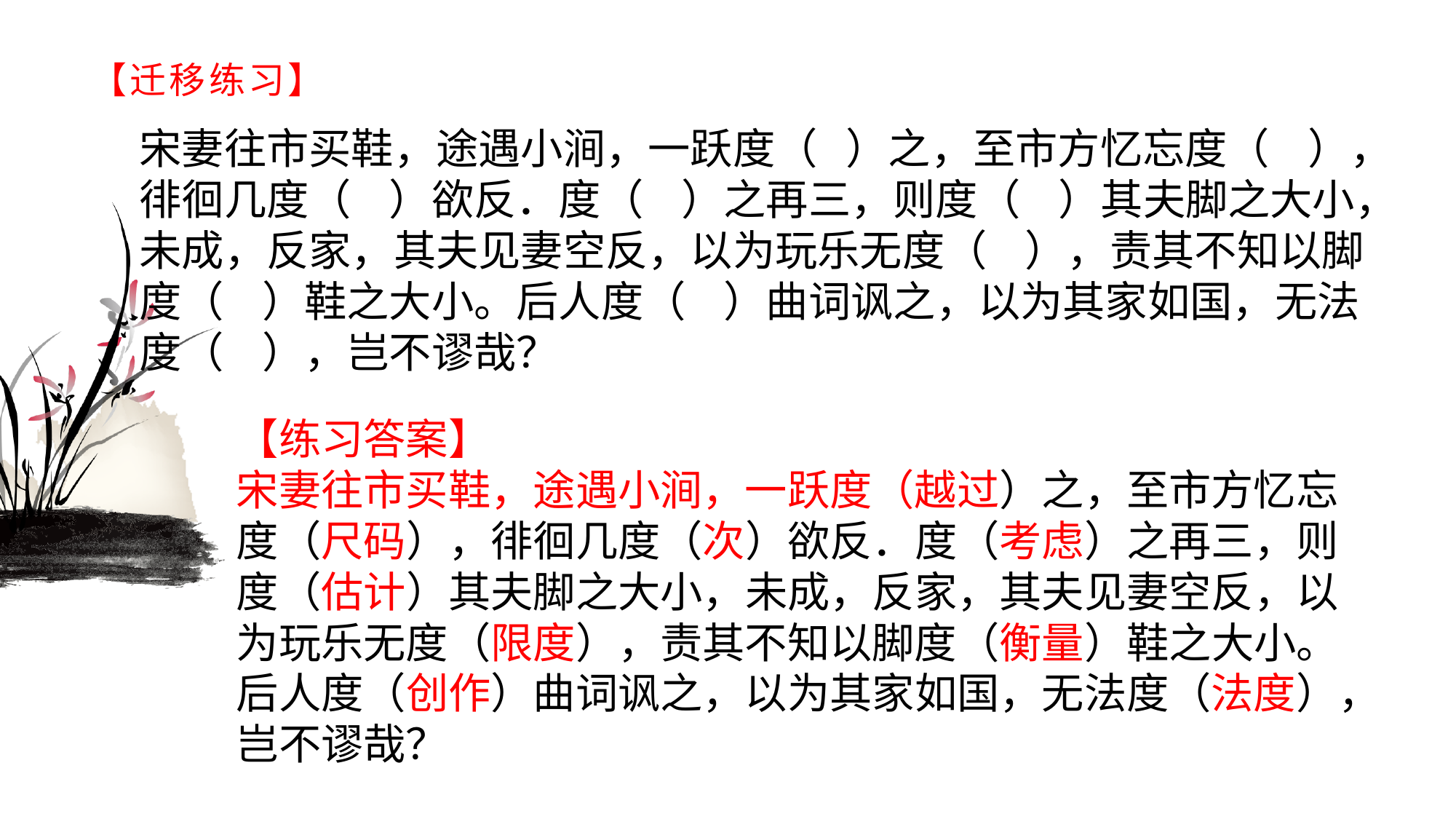

# 【迁移练习】
宋妻往市买鞋，途遇小涧，一跃度（   ）之，至市方忆忘度（    ），徘徊几度（    ）欲反．度（    ）之再三，则度（    ）其夫脚之大小，未成，反家，其夫见妻空反，以为玩乐无度（    ），责其不知以脚度（    ）鞋之大小。后人度（    ）曲词讽之，以为其家如国，无法度（    ），岂不谬哉？
【练习答案】宋妻往市买鞋，途遇小涧，一跃度（越过）之，至市方忆忘度（尺码），徘徊几度（次）欲反．度（考虑）之再三，则度（估计）其夫脚之大小，未成，反家，其夫见妻空反，以为玩乐无度（限度），责其不知以脚度（衡量）鞋之大小。后人度（创作）曲词讽之，以为其家如国，无法度（法度），岂不谬哉？